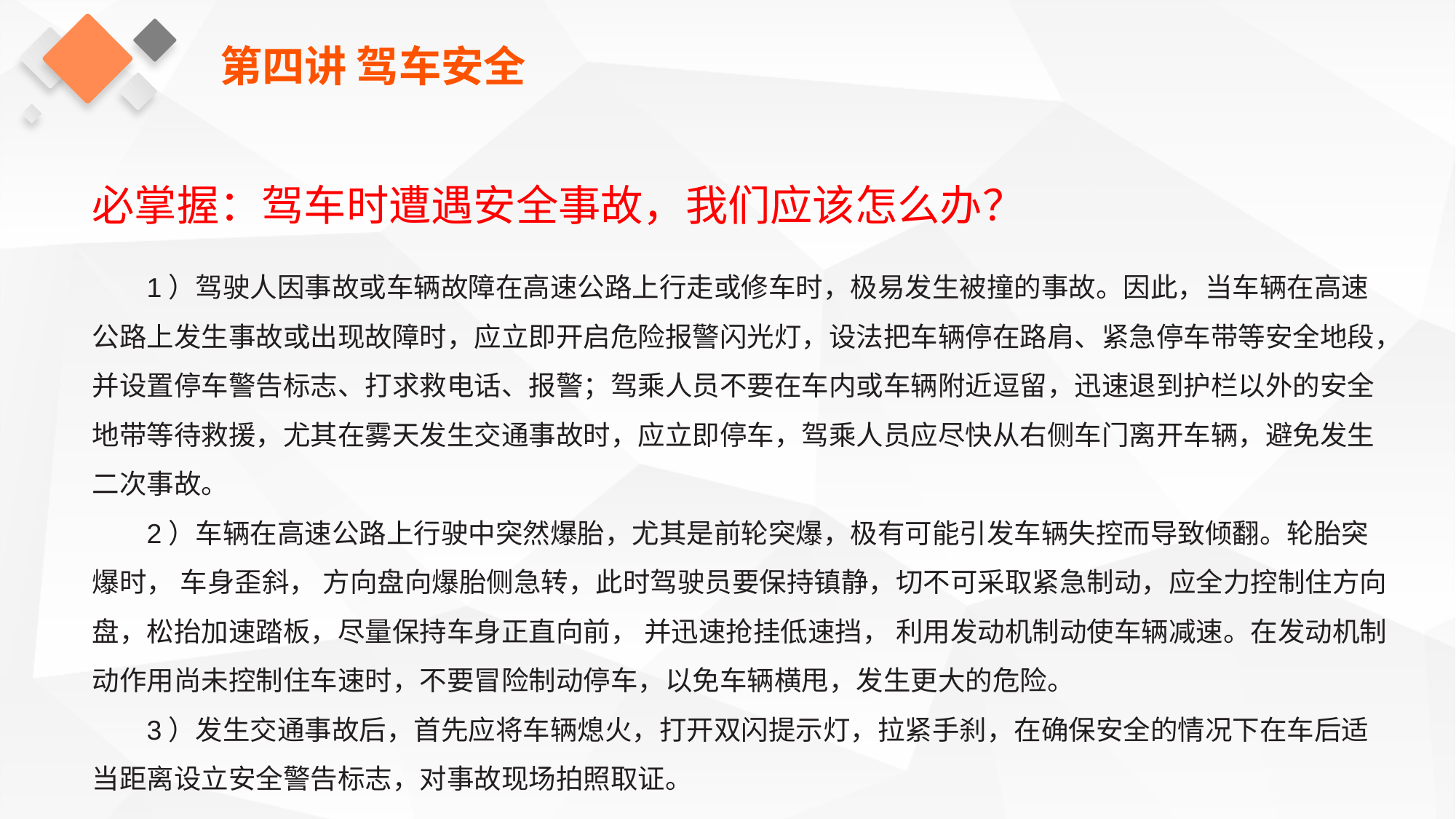

第四讲 驾车安全
必掌握：驾车时遭遇安全事故，我们应该怎么办？
1）驾驶人因事故或车辆故障在高速公路上行走或修车时，极易发生被撞的事故。因此，当车辆在高速公路上发生事故或出现故障时，应立即开启危险报警闪光灯，设法把车辆停在路肩、紧急停车带等安全地段，并设置停车警告标志、打求救电话、报警；驾乘人员不要在车内或车辆附近逗留，迅速退到护栏以外的安全地带等待救援，尤其在雾天发生交通事故时，应立即停车，驾乘人员应尽快从右侧车门离开车辆，避免发生二次事故。
2）车辆在高速公路上行驶中突然爆胎，尤其是前轮突爆，极有可能引发车辆失控而导致倾翻。轮胎突爆时， 车身歪斜， 方向盘向爆胎侧急转，此时驾驶员要保持镇静，切不可采取紧急制动，应全力控制住方向盘，松抬加速踏板，尽量保持车身正直向前， 并迅速抢挂低速挡， 利用发动机制动使车辆减速。在发动机制动作用尚未控制住车速时，不要冒险制动停车，以免车辆横甩，发生更大的危险。
3）发生交通事故后，首先应将车辆熄火，打开双闪提示灯，拉紧手刹，在确保安全的情况下在车后适当距离设立安全警告标志，对事故现场拍照取证。